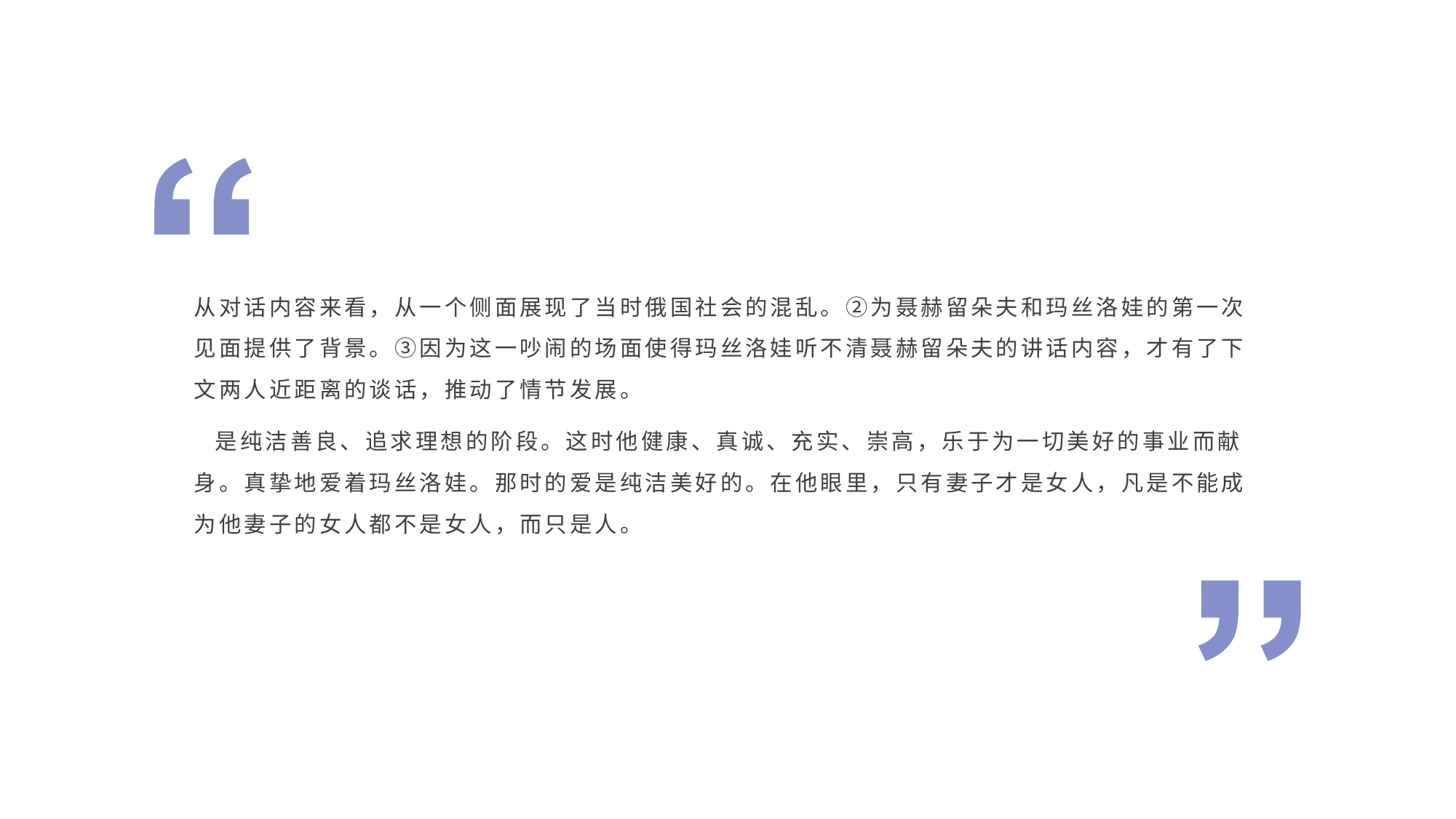

从对话内容来看，从一个侧面展现了当时俄国社会的混乱。②为聂赫留朵夫和玛丝洛娃的第一次见面提供了背景。③因为这一吵闹的场面使得玛丝洛娃听不清聂赫留朵夫的讲话内容，才有了下文两人近距离的谈话，推动了情节发展。
  是纯洁善良、追求理想的阶段。这时他健康、真诚、充实、崇高，乐于为一切美好的事业而献身。真挚地爱着玛丝洛娃。那时的爱是纯洁美好的。在他眼里，只有妻子才是女人，凡是不能成为他妻子的女人都不是女人，而只是人。